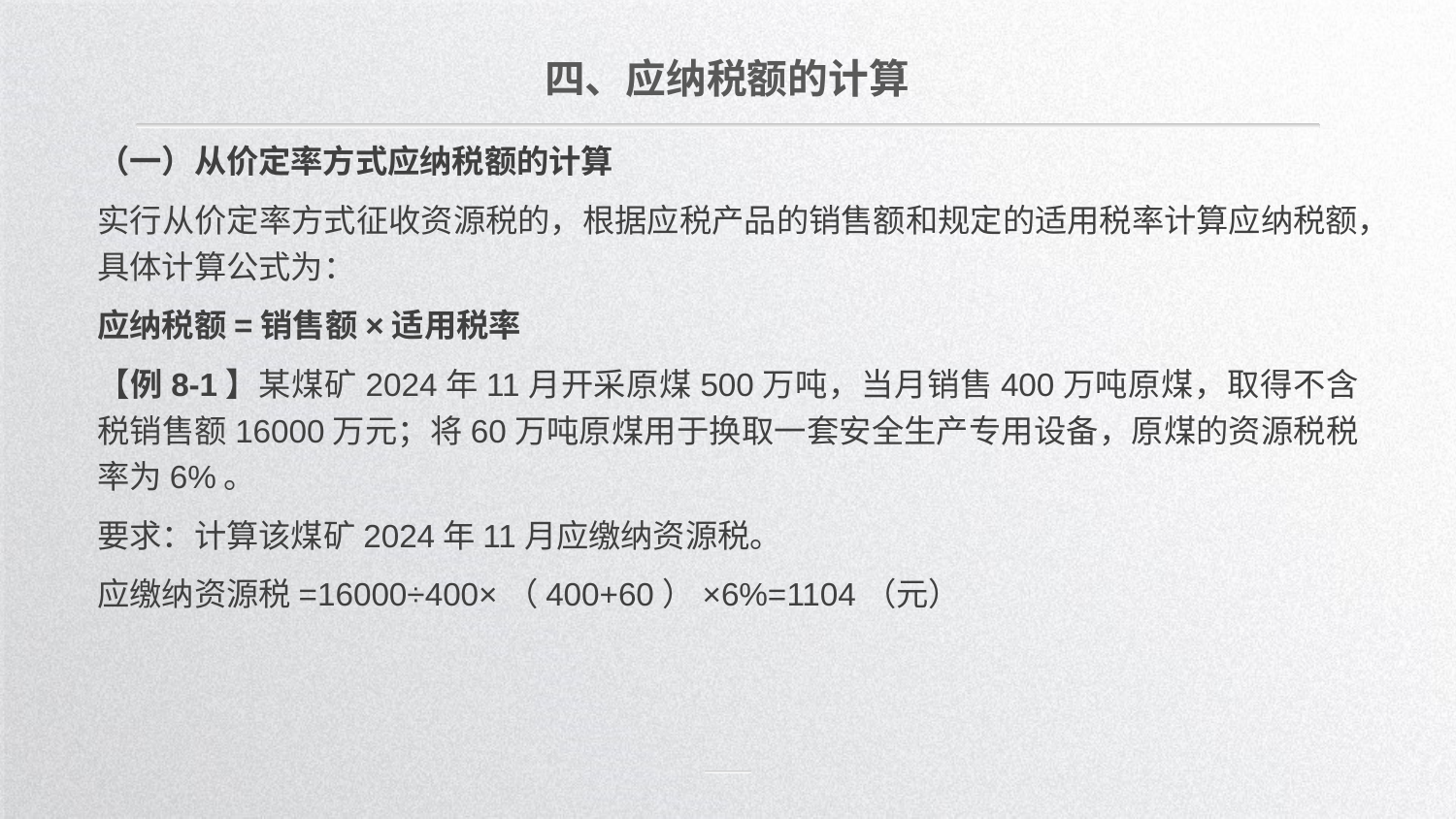

四、应纳税额的计算
（一）从价定率方式应纳税额的计算
实行从价定率方式征收资源税的，根据应税产品的销售额和规定的适用税率计算应纳税额，具体计算公式为：
应纳税额=销售额×适用税率
【例8-1】某煤矿2024年11月开采原煤500万吨，当月销售400万吨原煤，取得不含税销售额16000万元；将60万吨原煤用于换取一套安全生产专用设备，原煤的资源税税率为6%。
要求：计算该煤矿2024年11月应缴纳资源税。
应缴纳资源税=16000÷400×（400+60）×6%=1104（元）